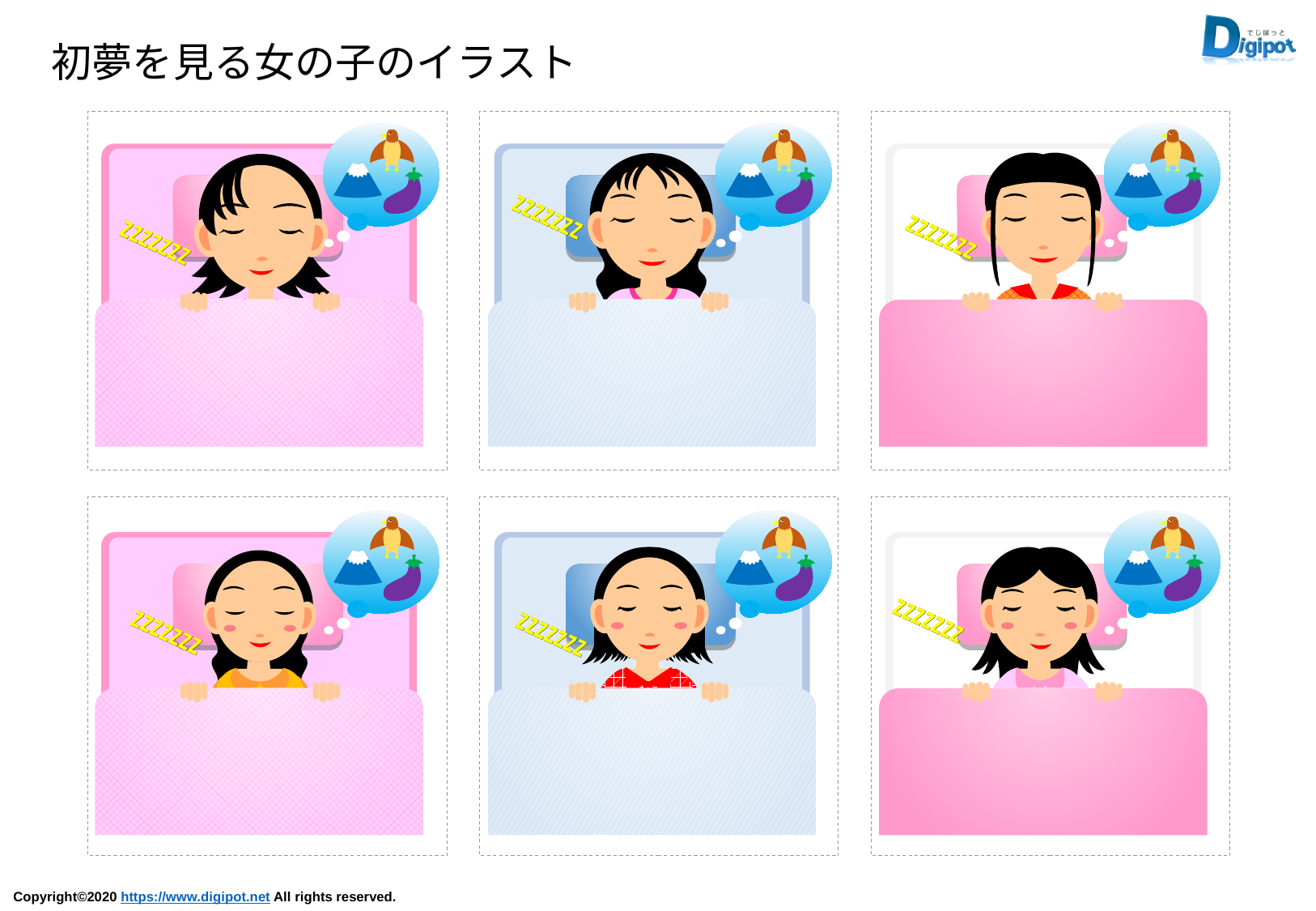

初夢を見る女の子のイラスト

zzzzzzz
zzzzzzz

zzzzzzz
zzzzzzz

zzzzzzz
zzzzzzz

zzzzzzz
zzzzzzz

zzzzzzz
zzzzzzz

zzzzzzz
zzzzzzz